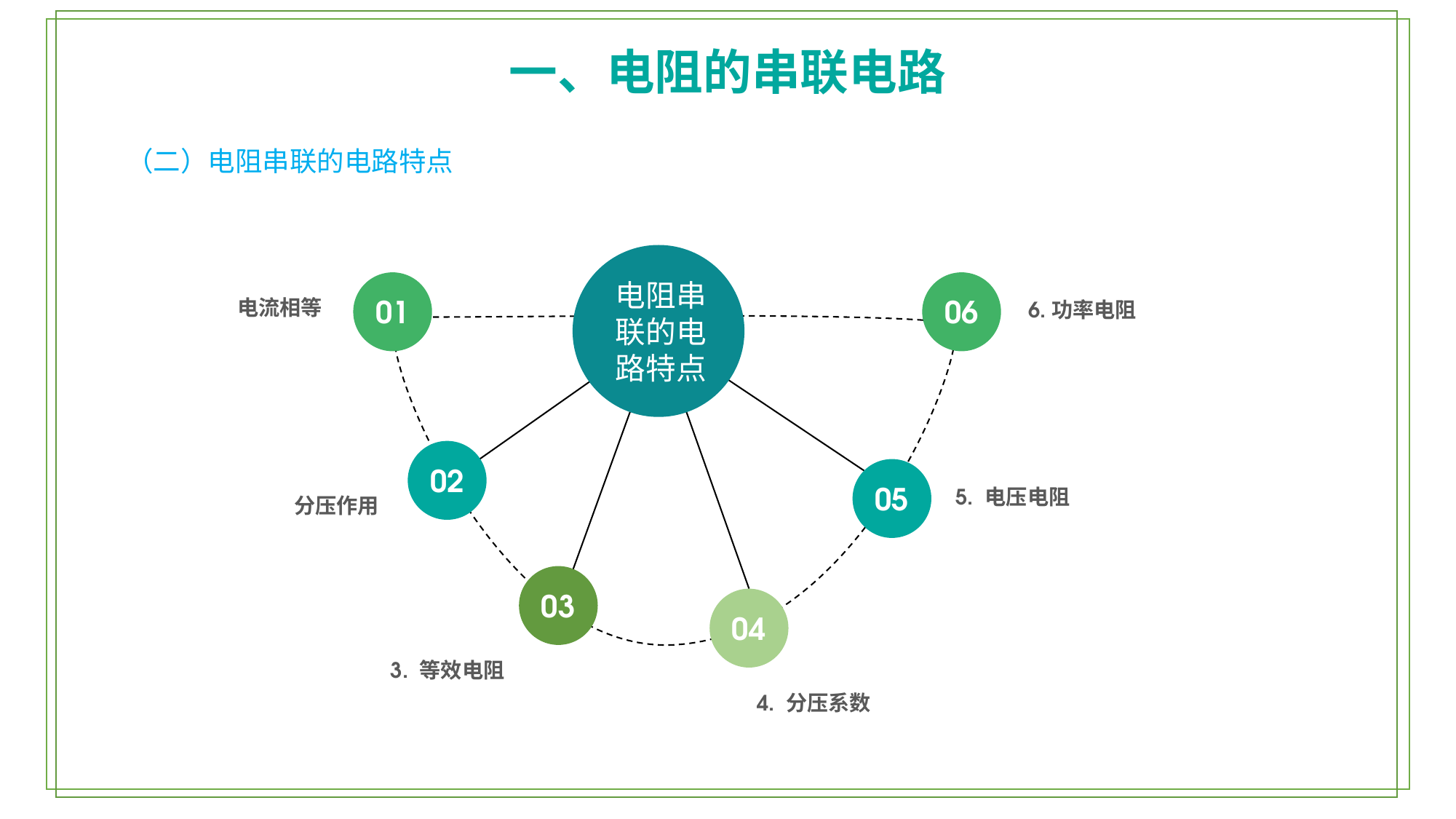

一、电阻的串联电路
（二）电阻串联的电路特点

电阻串联的电路特点
06
01
电流相等
6.功率电阻

02
05
5. 电压电阻
分压作用
03
04
3. 等效电阻
4. 分压系数